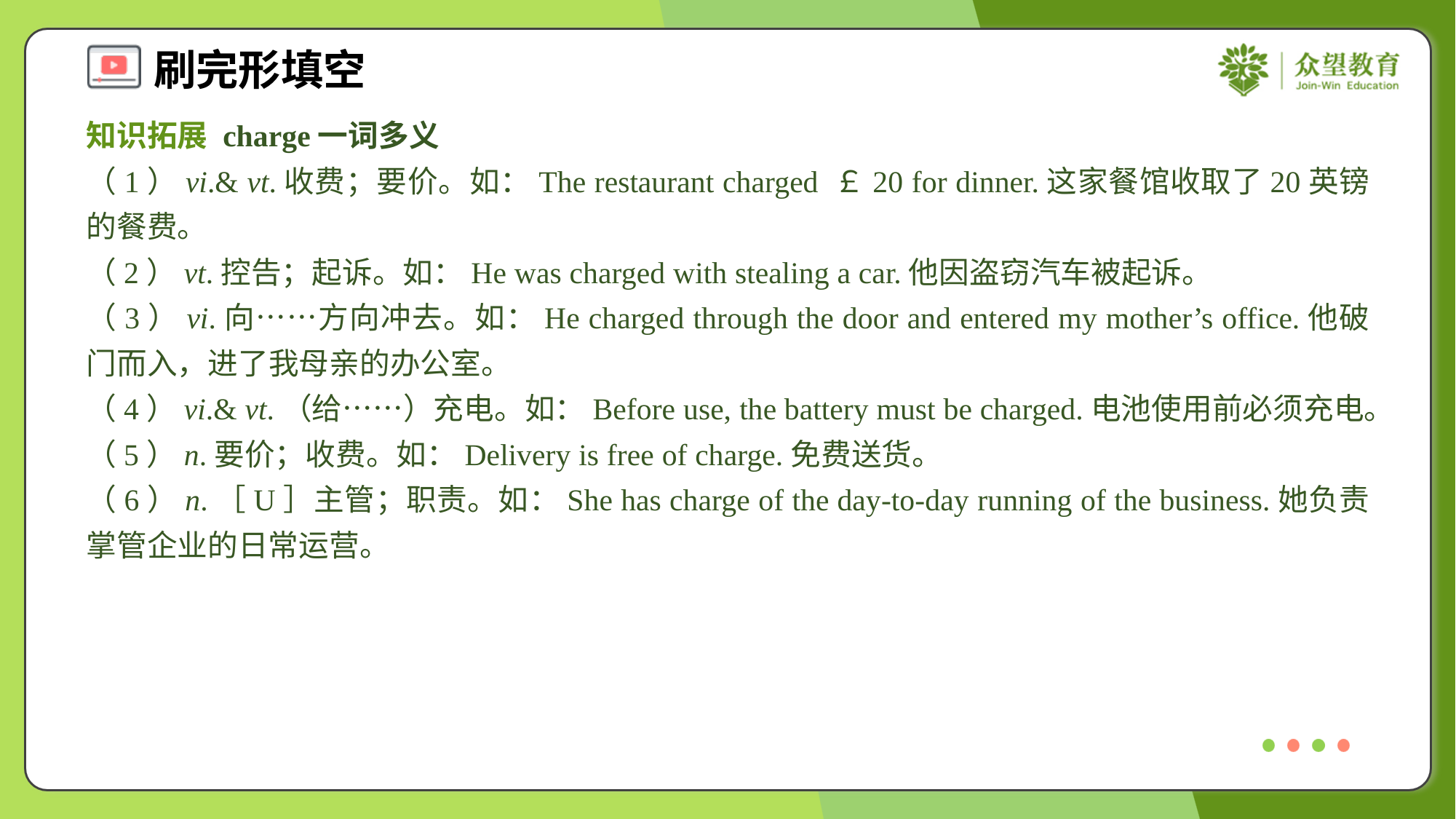

知识拓展 charge一词多义
（1）vi.& vt.收费；要价。如：The restaurant charged ￡20 for dinner.这家餐馆收取了20英镑的餐费。
（2）vt.控告；起诉。如：He was charged with stealing a car.他因盗窃汽车被起诉。
（3）vi.向……方向冲去。如：He charged through the door and entered my mother’s office.他破门而入，进了我母亲的办公室。
（4）vi.& vt.（给……）充电。如：Before use, the battery must be charged.电池使用前必须充电。
（5）n.要价；收费。如：Delivery is free of charge.免费送货。
（6）n.［U］主管；职责。如：She has charge of the day-to-day running of the business.她负责掌管企业的日常运营。